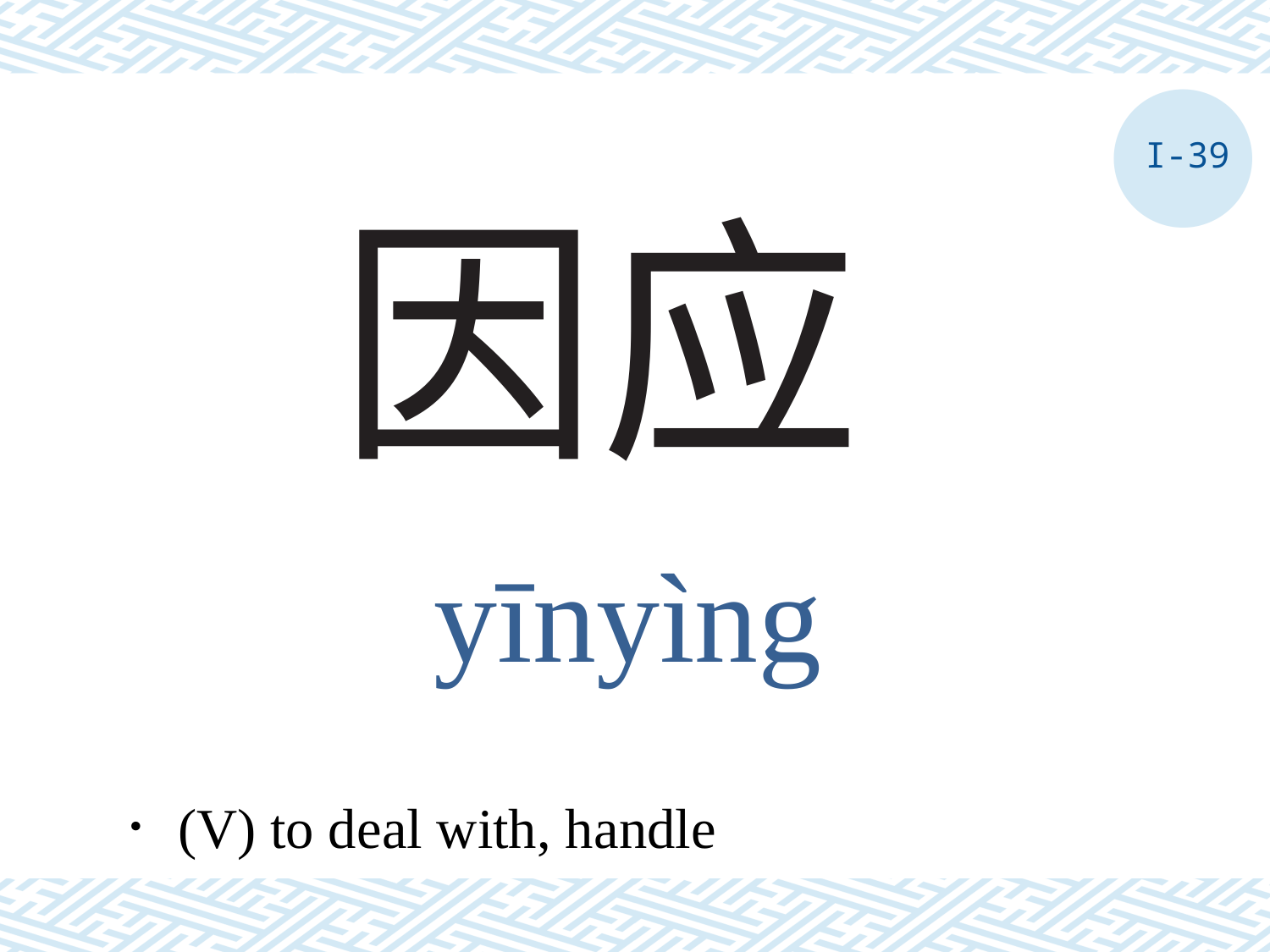

I-39

# 因应
yīnyìng
．(V) to deal with, handle